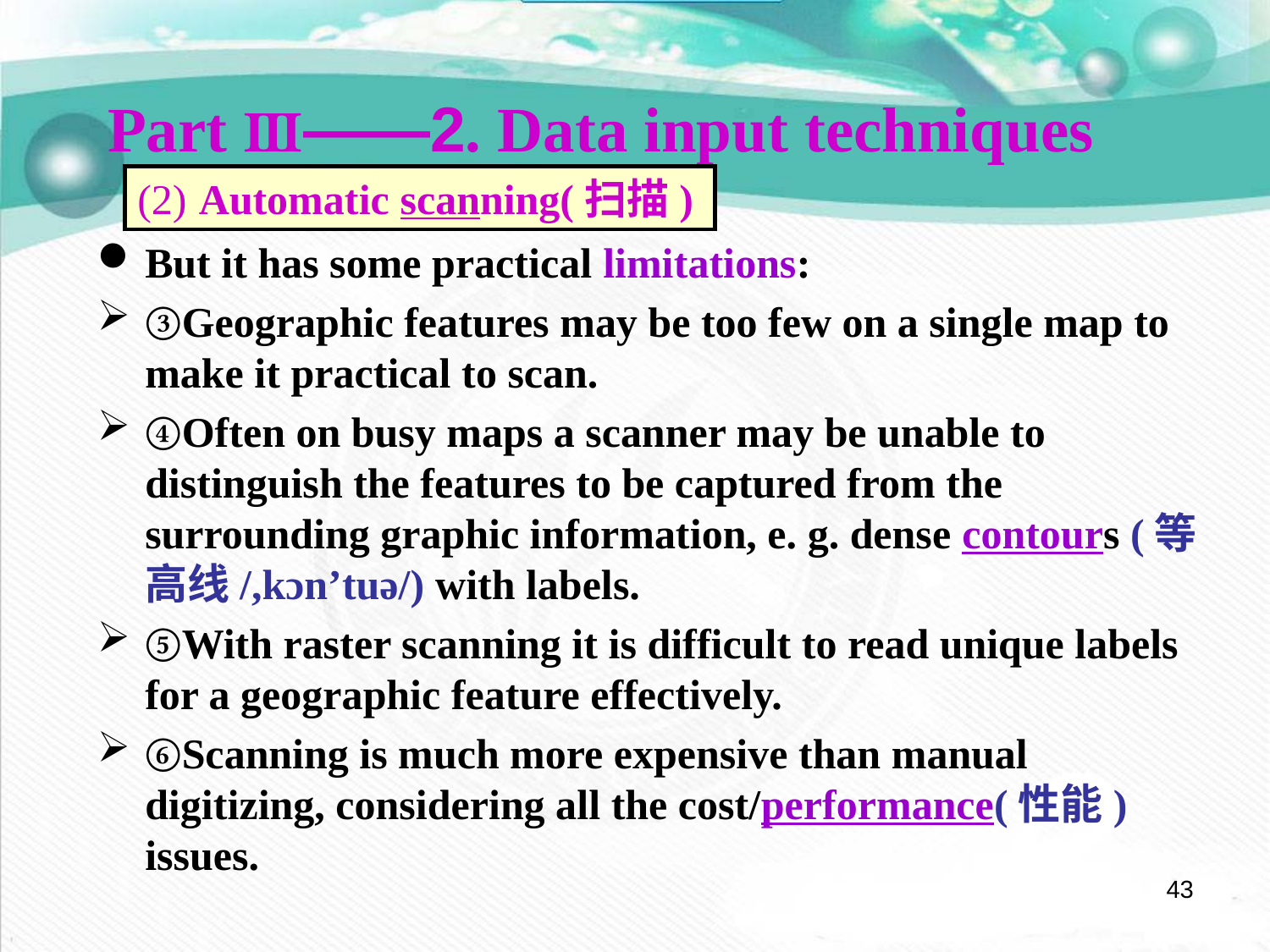

Part Ⅲ——2. Data input techniques
(2) Automatic scanning(扫描)
But it has some practical limitations:
③Geographic features may be too few on a single map to make it practical to scan.
④Often on busy maps a scanner may be unable to distinguish the features to be captured from the surrounding graphic information, e. g. dense contours (等高线/,kɔn’tuə/) with labels.
⑤With raster scanning it is difficult to read unique labels for a geographic feature effectively.
⑥Scanning is much more expensive than manual digitizing, considering all the cost/performance(性能) issues.
43